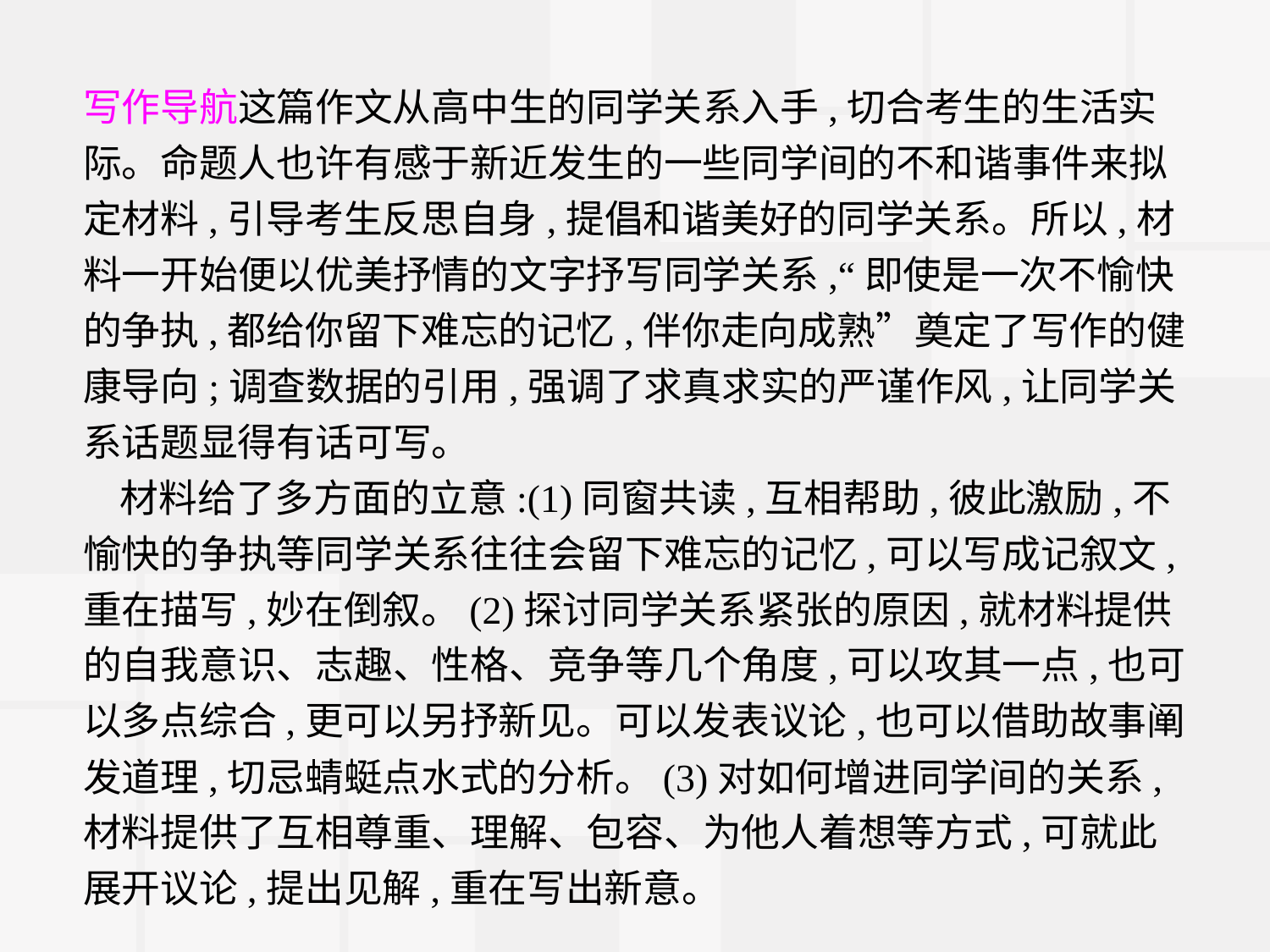

写作导航这篇作文从高中生的同学关系入手,切合考生的生活实际。命题人也许有感于新近发生的一些同学间的不和谐事件来拟定材料,引导考生反思自身,提倡和谐美好的同学关系。所以,材料一开始便以优美抒情的文字抒写同学关系,“即使是一次不愉快的争执,都给你留下难忘的记忆,伴你走向成熟”奠定了写作的健康导向;调查数据的引用,强调了求真求实的严谨作风,让同学关系话题显得有话可写。
材料给了多方面的立意:(1)同窗共读,互相帮助,彼此激励,不愉快的争执等同学关系往往会留下难忘的记忆,可以写成记叙文,重在描写,妙在倒叙。(2)探讨同学关系紧张的原因,就材料提供的自我意识、志趣、性格、竞争等几个角度,可以攻其一点,也可以多点综合,更可以另抒新见。可以发表议论,也可以借助故事阐发道理,切忌蜻蜓点水式的分析。(3)对如何增进同学间的关系,材料提供了互相尊重、理解、包容、为他人着想等方式,可就此展开议论,提出见解,重在写出新意。